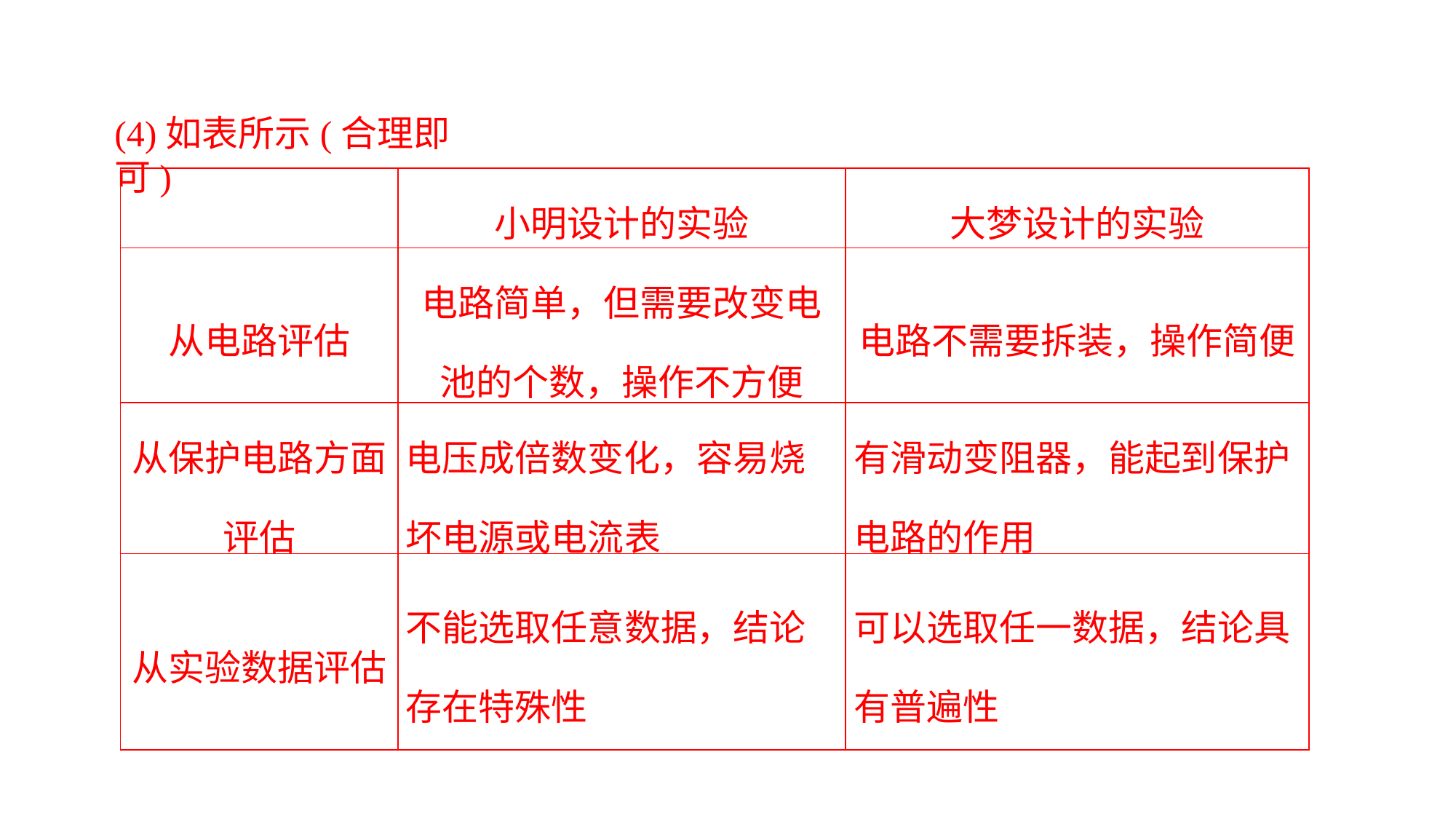

(4)如表所示(合理即可)
|  | 小明设计的实验 | 大梦设计的实验 |
| --- | --- | --- |
| 从电路评估 | 电路简单，但需要改变电池的个数，操作不方便 | 电路不需要拆装，操作简便 |
| 从保护电路方面评估 | 电压成倍数变化，容易烧坏电源或电流表 | 有滑动变阻器，能起到保护电路的作用 |
| 从实验数据评估 | 不能选取任意数据，结论存在特殊性 | 可以选取任一数据，结论具有普遍性 |